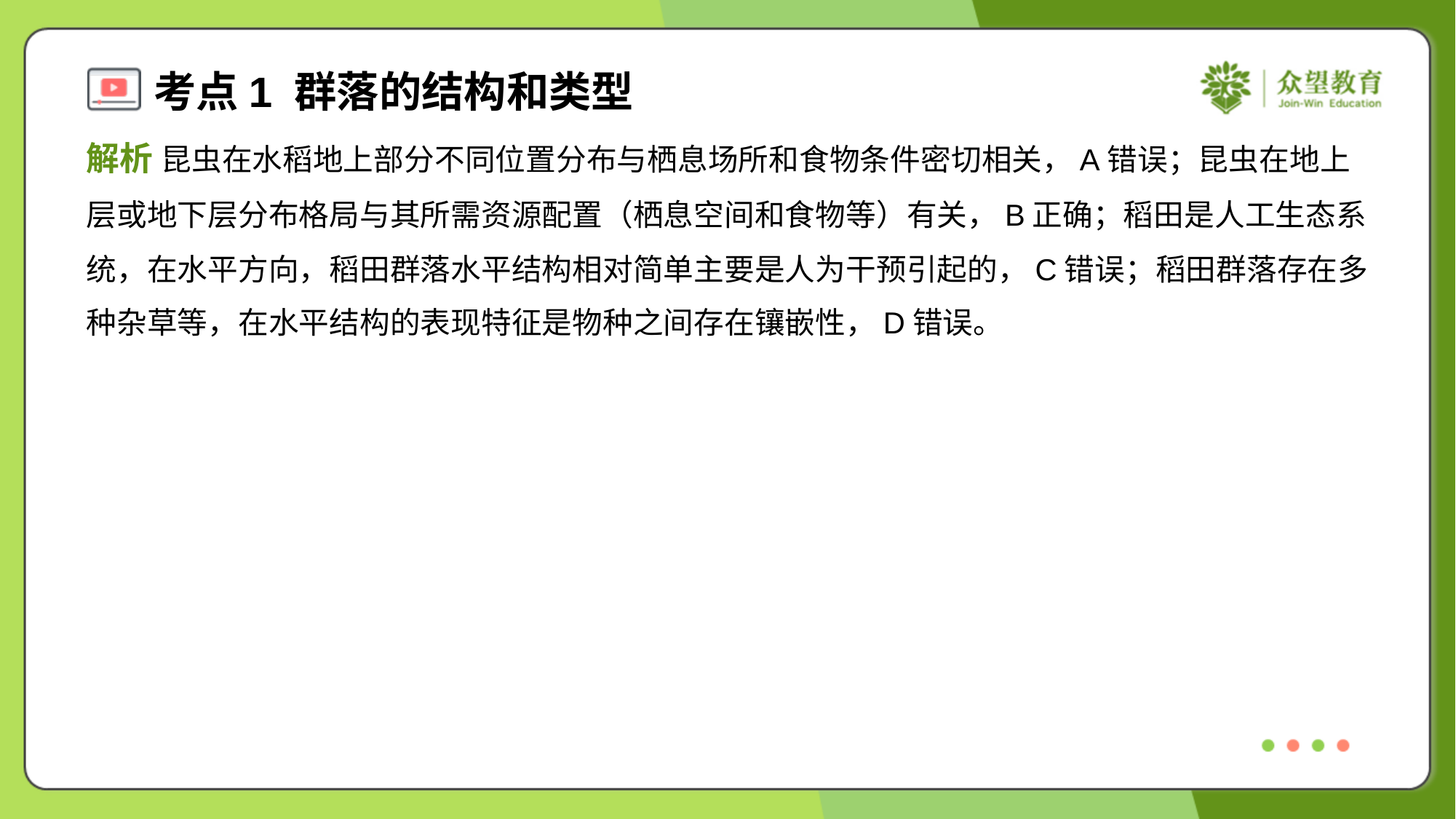

解析 昆虫在水稻地上部分不同位置分布与栖息场所和食物条件密切相关，A错误；昆虫在地上
层或地下层分布格局与其所需资源配置（栖息空间和食物等）有关，B正确；稻田是人工生态系
统，在水平方向，稻田群落水平结构相对简单主要是人为干预引起的，C错误；稻田群落存在多
种杂草等，在水平结构的表现特征是物种之间存在镶嵌性，D错误。